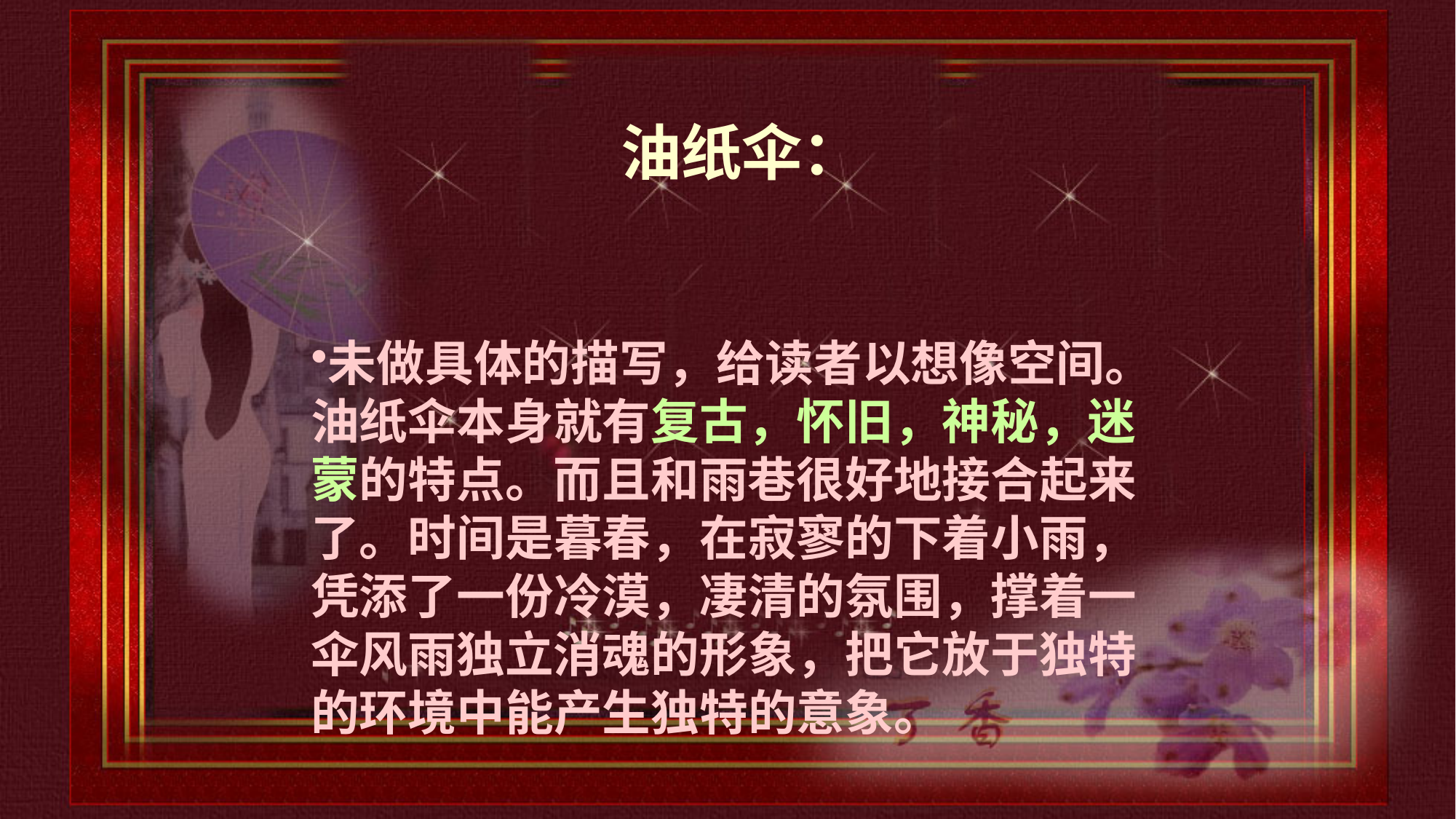

油纸伞：
未做具体的描写，给读者以想像空间。油纸伞本身就有复古，怀旧，神秘，迷蒙的特点。而且和雨巷很好地接合起来了。时间是暮春，在寂寥的下着小雨，凭添了一份冷漠，凄清的氛围，撑着一伞风雨独立消魂的形象，把它放于独特的环境中能产生独特的意象。